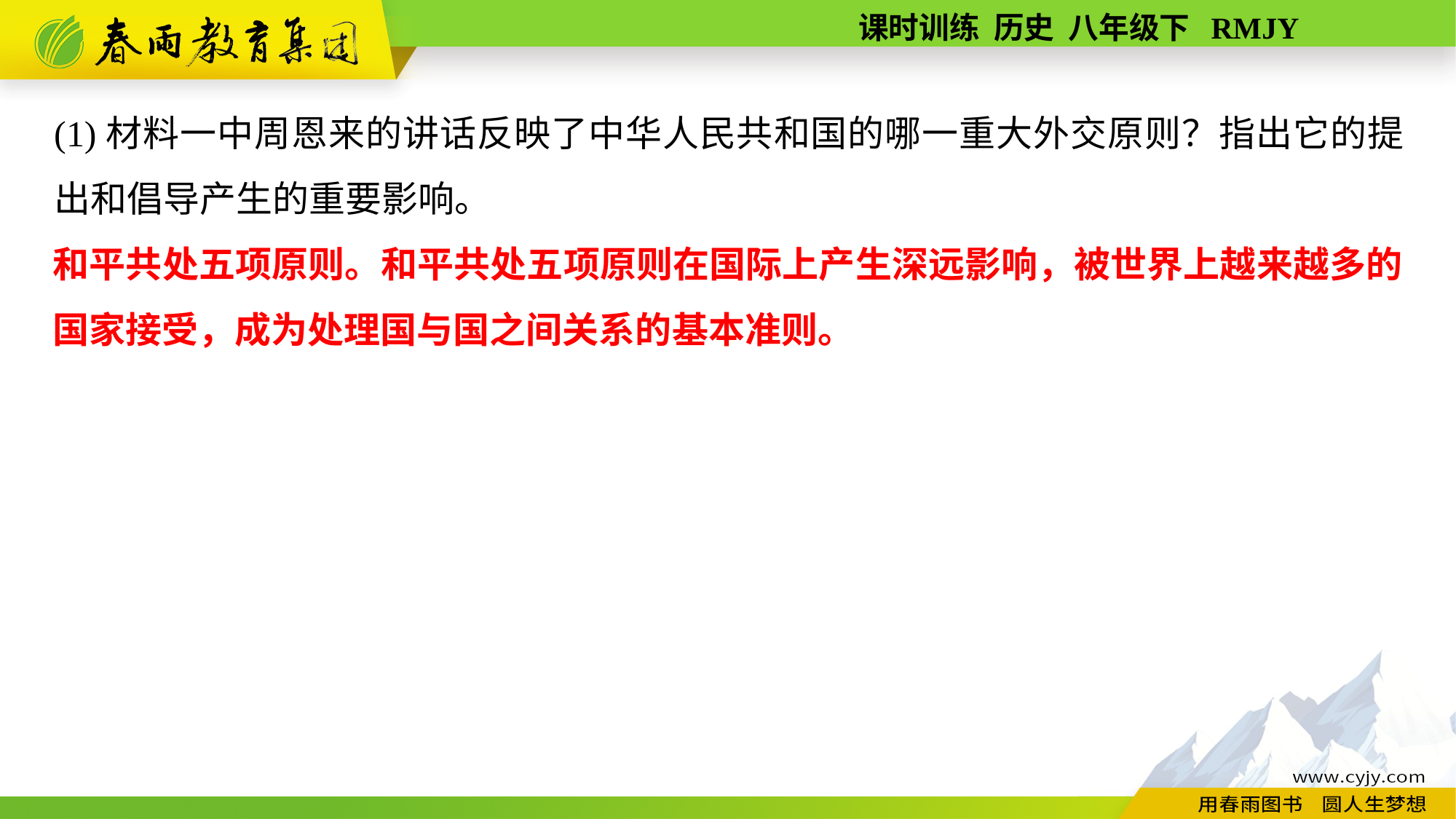

(1)材料一中周恩来的讲话反映了中华人民共和国的哪一重大外交原则？指出它的提出和倡导产生的重要影响。
和平共处五项原则。和平共处五项原则在国际上产生深远影响，被世界上越来越多的国家接受，成为处理国与国之间关系的基本准则。